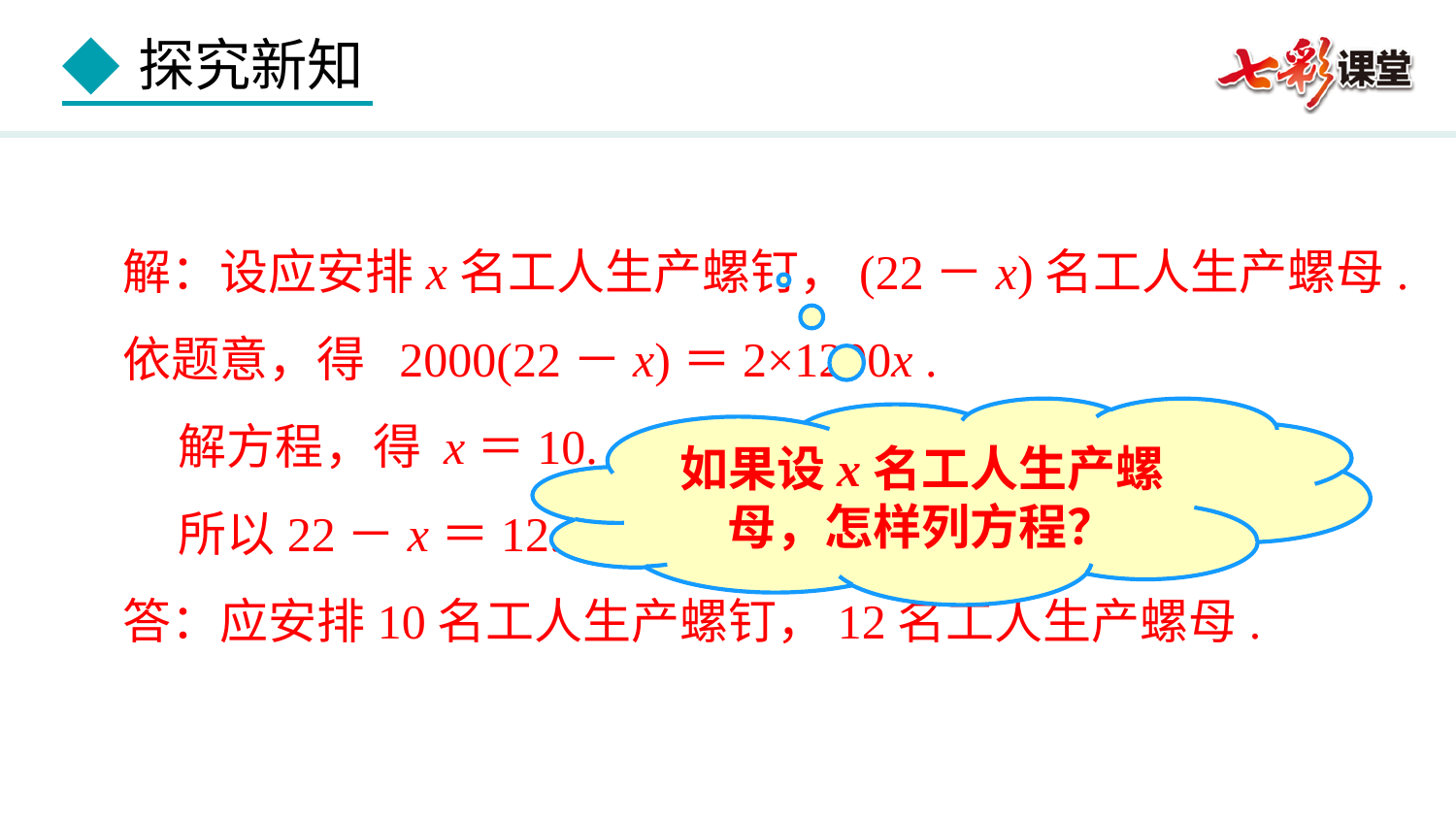

解：设应安排x名工人生产螺钉，(22－x)名工人生产螺母.
依题意，得  2000(22－x)＝2×1200x .
    解方程，得 x＝10.
    所以22－x＝12.
答：应安排10名工人生产螺钉，12名工人生产螺母.
如果设x名工人生产螺母，怎样列方程？